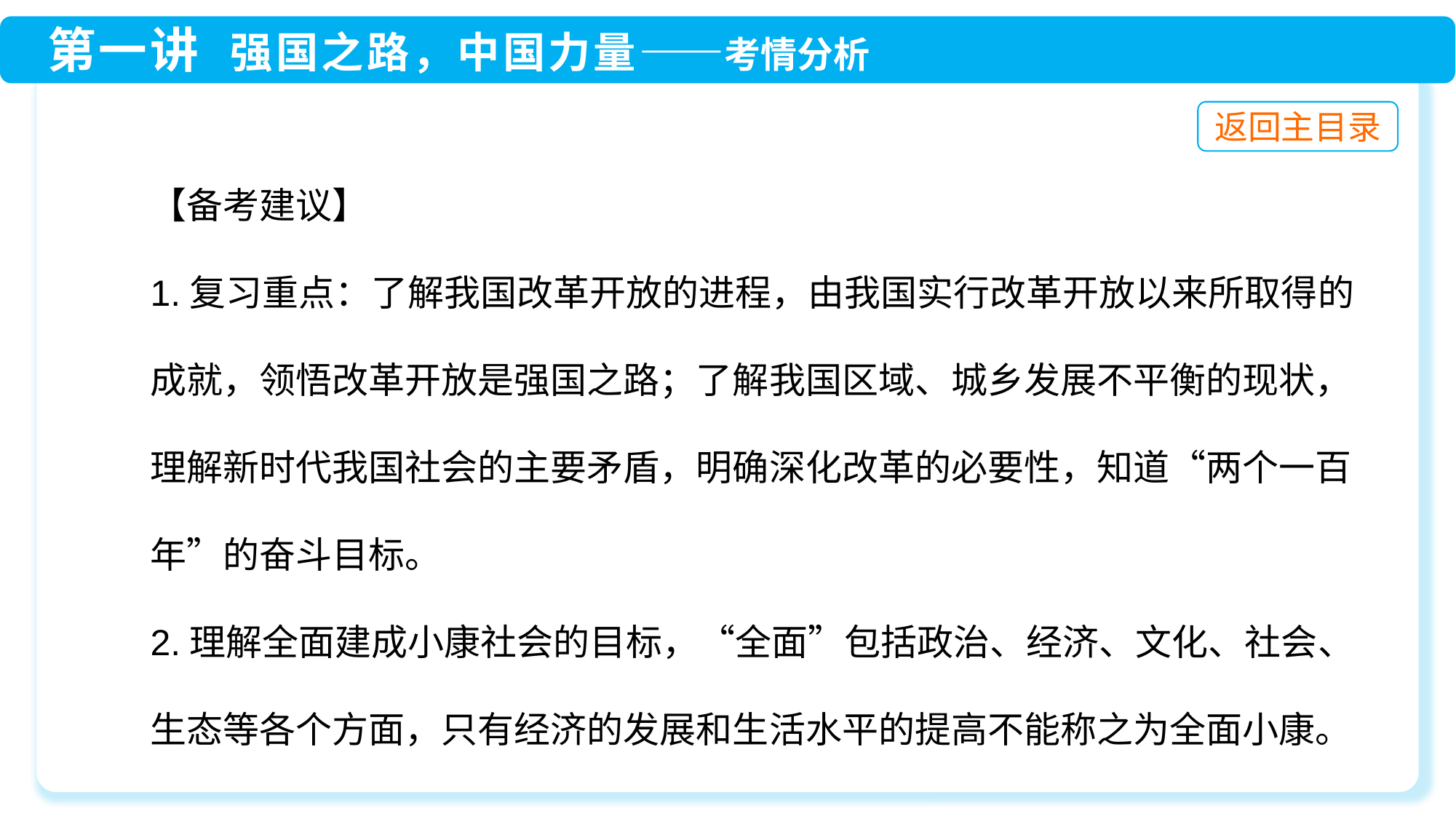

【备考建议】
1.复习重点：了解我国改革开放的进程，由我国实行改革开放以来所取得的成就，领悟改革开放是强国之路；了解我国区域、城乡发展不平衡的现状，理解新时代我国社会的主要矛盾，明确深化改革的必要性，知道“两个一百年”的奋斗目标。
2.理解全面建成小康社会的目标，“全面”包括政治、经济、文化、社会、生态等各个方面，只有经济的发展和生活水平的提高不能称之为全面小康。